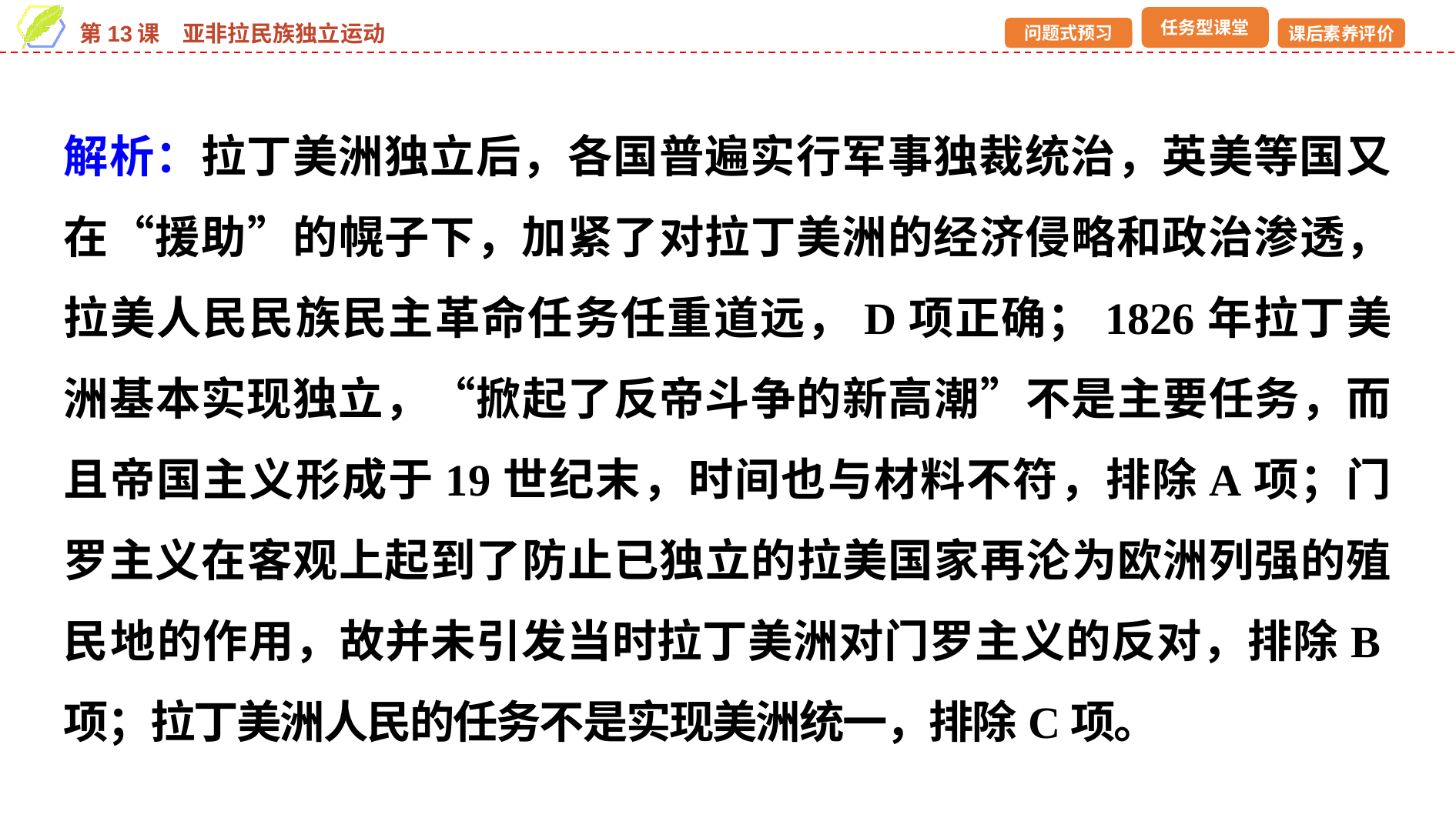

解析：拉丁美洲独立后，各国普遍实行军事独裁统治，英美等国又在“援助”的幌子下，加紧了对拉丁美洲的经济侵略和政治渗透，拉美人民民族民主革命任务任重道远，D项正确；1826年拉丁美洲基本实现独立，“掀起了反帝斗争的新高潮”不是主要任务，而且帝国主义形成于19世纪末，时间也与材料不符，排除A项；门罗主义在客观上起到了防止已独立的拉美国家再沦为欧洲列强的殖民地的作用，故并未引发当时拉丁美洲对门罗主义的反对，排除B项；拉丁美洲人民的任务不是实现美洲统一，排除C项。